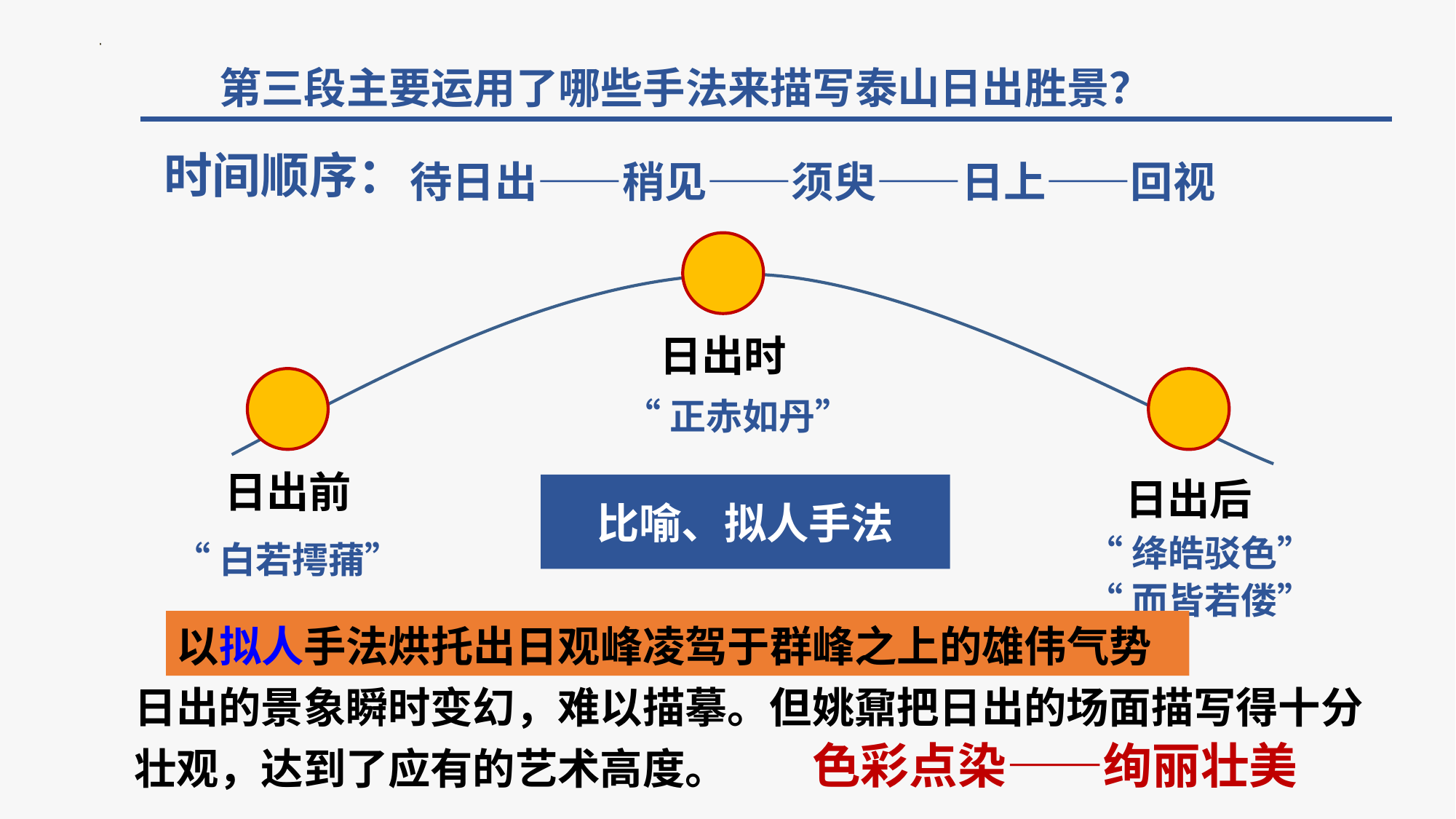

第三段主要运用了哪些手法来描写泰山日出胜景？
时间顺序：
待日出——稍见——须臾——日上——回视

日出时

日出前
日出后
“正赤如丹”
比喻、拟人手法
“绛皓驳色”
“而皆若偻”
“白若摴蒱”
以拟人手法烘托出日观峰凌驾于群峰之上的雄伟气势
日出的景象瞬时变幻，难以描摹。但姚鼐把日出的场面描写得十分壮观，达到了应有的艺术高度。
色彩点染——绚丽壮美